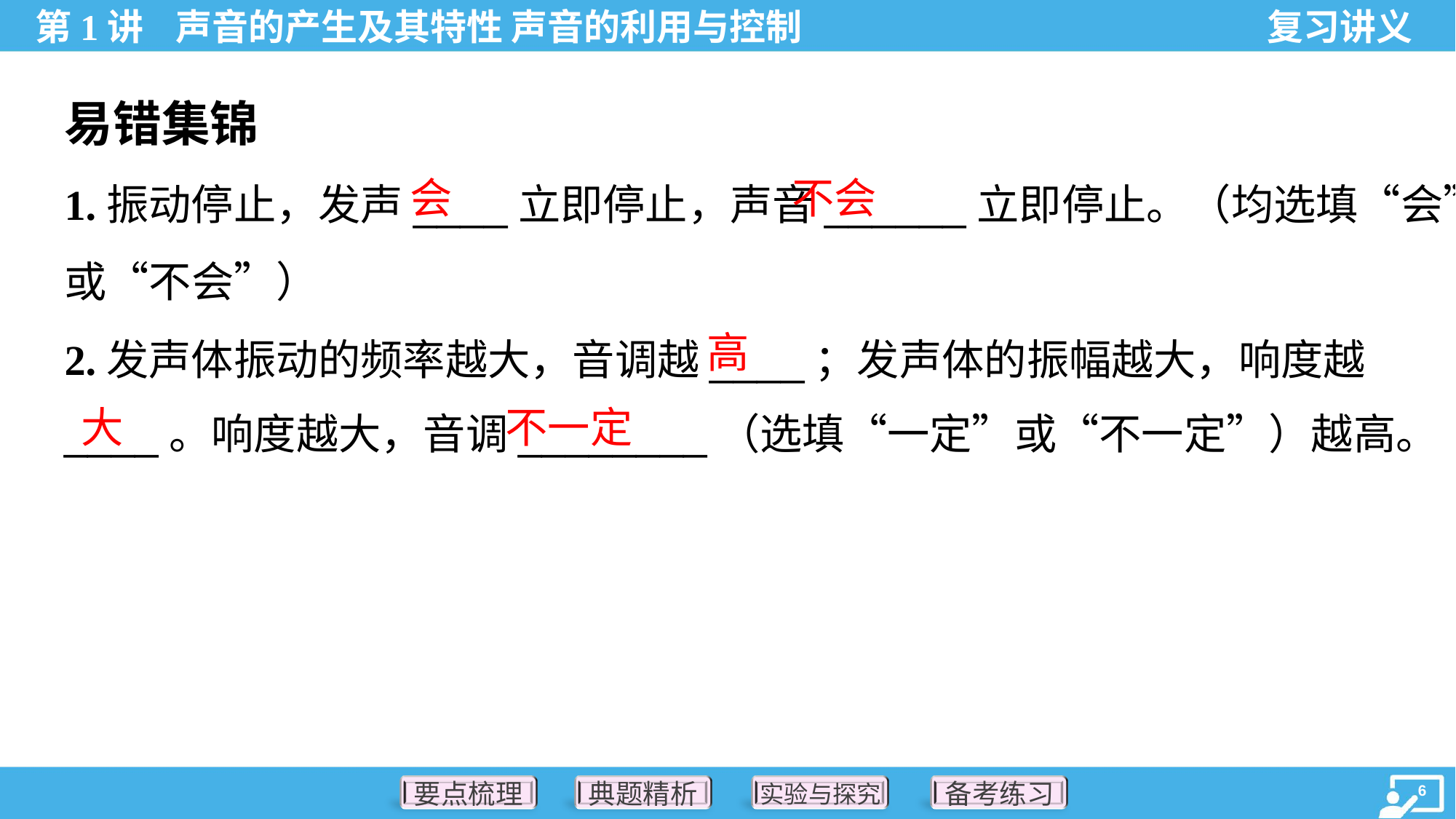

易错集锦
会
不会
1.振动停止，发声____立即停止，声音______立即停止。（均选填“会”
或“不会”）
2.发声体振动的频率越大，音调越____；发声体的振幅越大，响度越
____。响度越大，音调________（选填“一定”或“不一定”）越高。
高
大
不一定